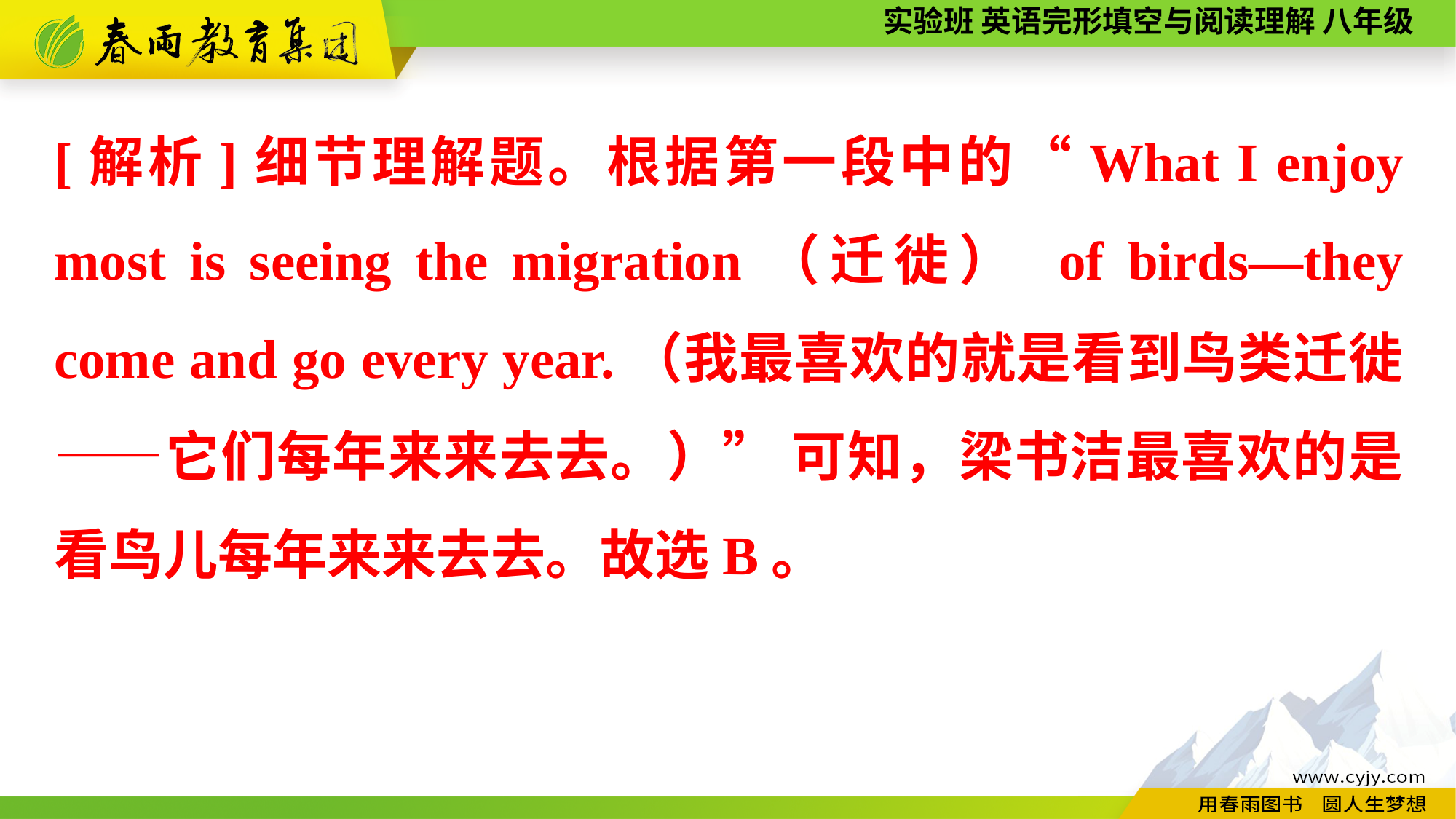

[解析]细节理解题。根据第一段中的“What I enjoy most is seeing the migration（迁徙） of birds—they come and go every year.（我最喜欢的就是看到鸟类迁徙——它们每年来来去去。）” 可知，梁书洁最喜欢的是看鸟儿每年来来去去。故选B。